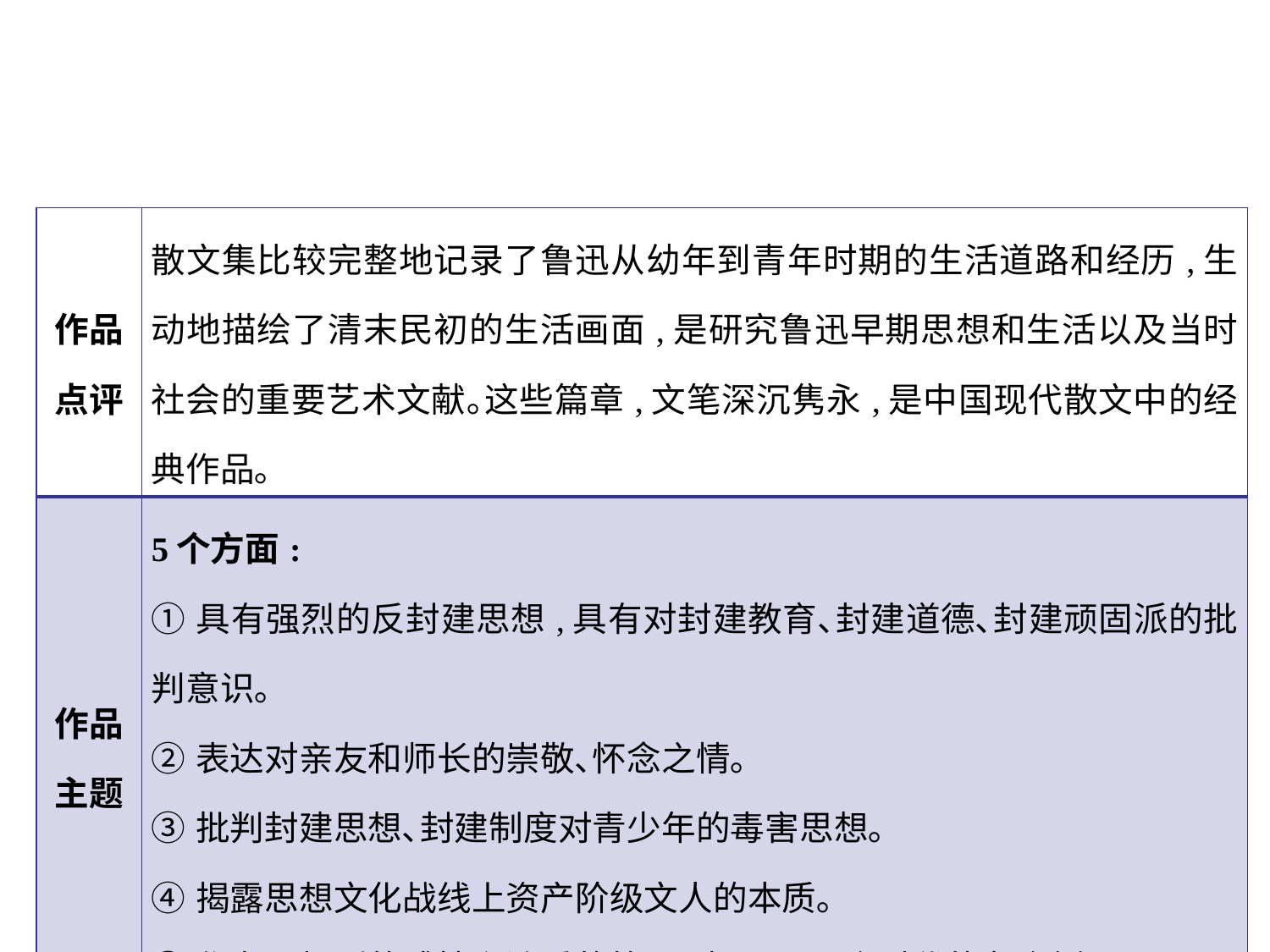

| 作品点评 | 散文集比较完整地记录了鲁迅从幼年到青年时期的生活道路和经历,生动地描绘了清末民初的生活画面,是研究鲁迅早期思想和生活以及当时社会的重要艺术文献｡这些篇章,文笔深沉隽永,是中国现代散文中的经典作品｡ |
| --- | --- |
| 作品主题 | 5个方面: ①具有强烈的反封建思想,具有对封建教育､封建道德､封建顽固派的批判意识｡ ②表达对亲友和师长的崇敬､怀念之情｡ ③批判封建思想､封建制度对青少年的毒害思想｡ ④揭露思想文化战线上资产阶级文人的本质｡ ⑤作者以炽烈的感情和浓重的笔墨,揭示了一个时代的各个侧面｡ |